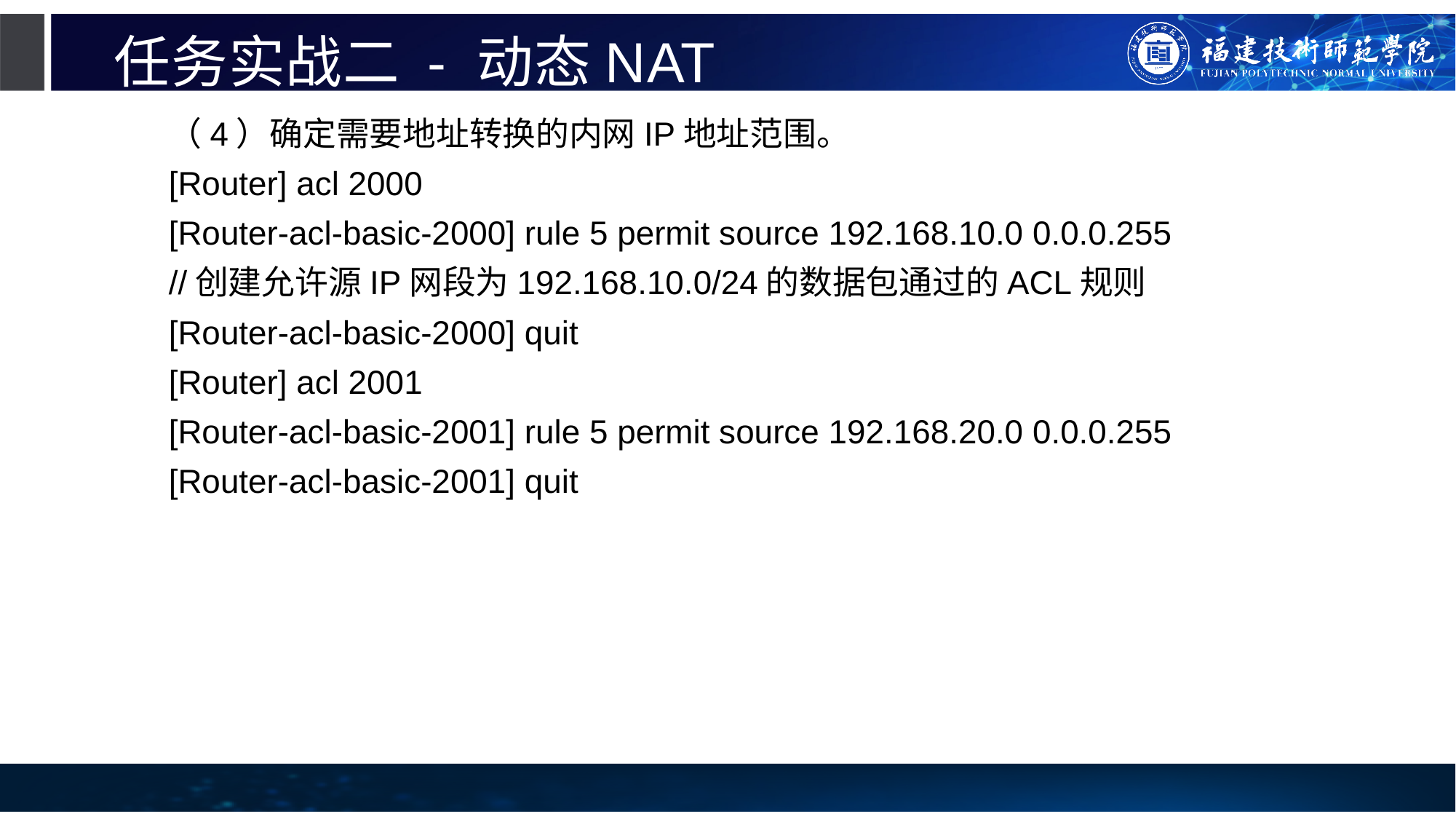

# 任务实战二 - 动态NAT
（4）确定需要地址转换的内网IP地址范围。
[Router] acl 2000
[Router-acl-basic-2000] rule 5 permit source 192.168.10.0 0.0.0.255
//创建允许源IP网段为192.168.10.0/24的数据包通过的ACL规则
[Router-acl-basic-2000] quit
[Router] acl 2001
[Router-acl-basic-2001] rule 5 permit source 192.168.20.0 0.0.0.255
[Router-acl-basic-2001] quit